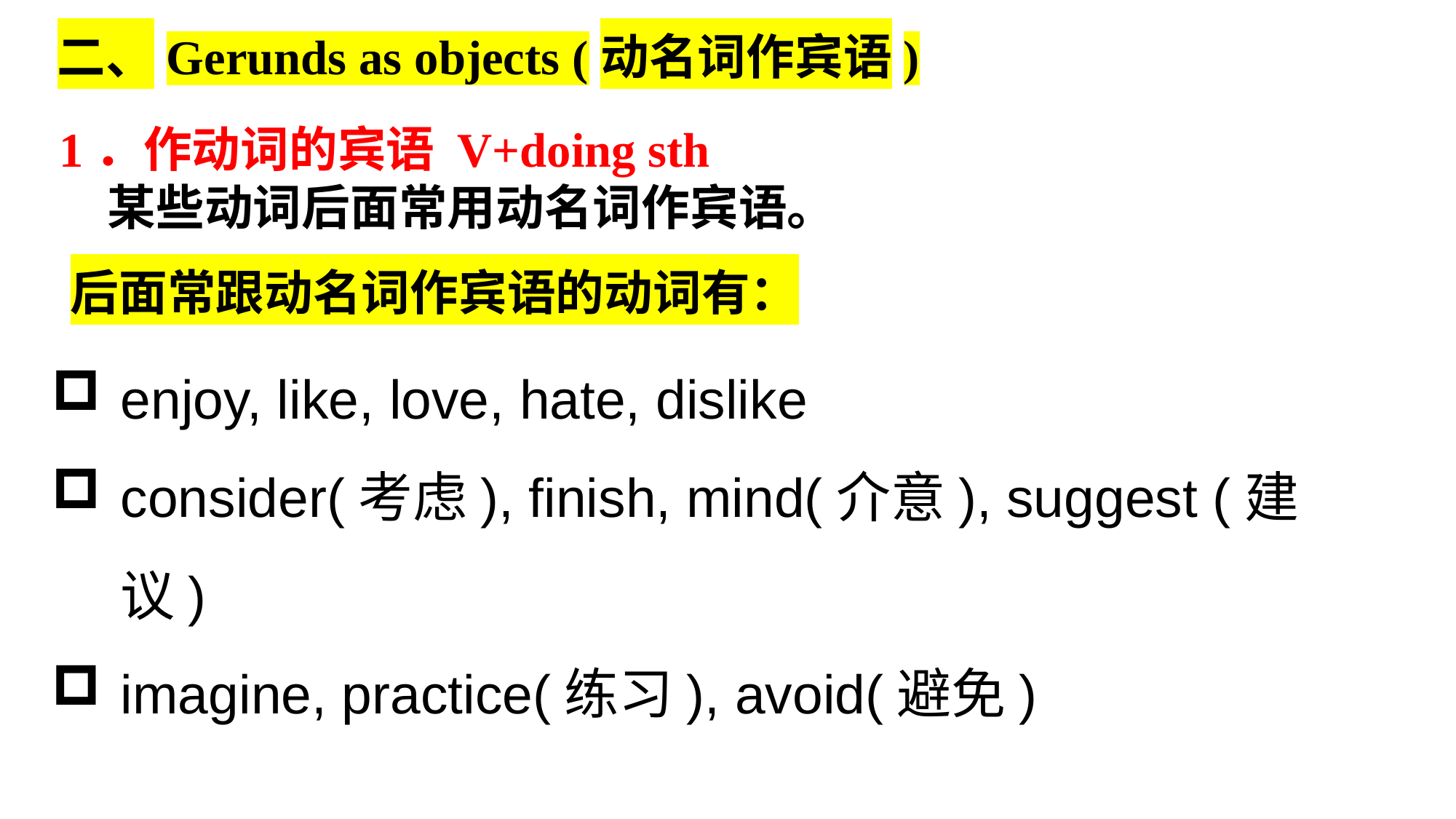

二、Gerunds as objects (动名词作宾语)

1．作动词的宾语 V+doing sth
　某些动词后面常用动名词作宾语。
后面常跟动名词作宾语的动词有：
enjoy, like, love, hate, dislike
consider(考虑), finish, mind(介意), suggest (建议)
imagine, practice(练习), avoid(避免)